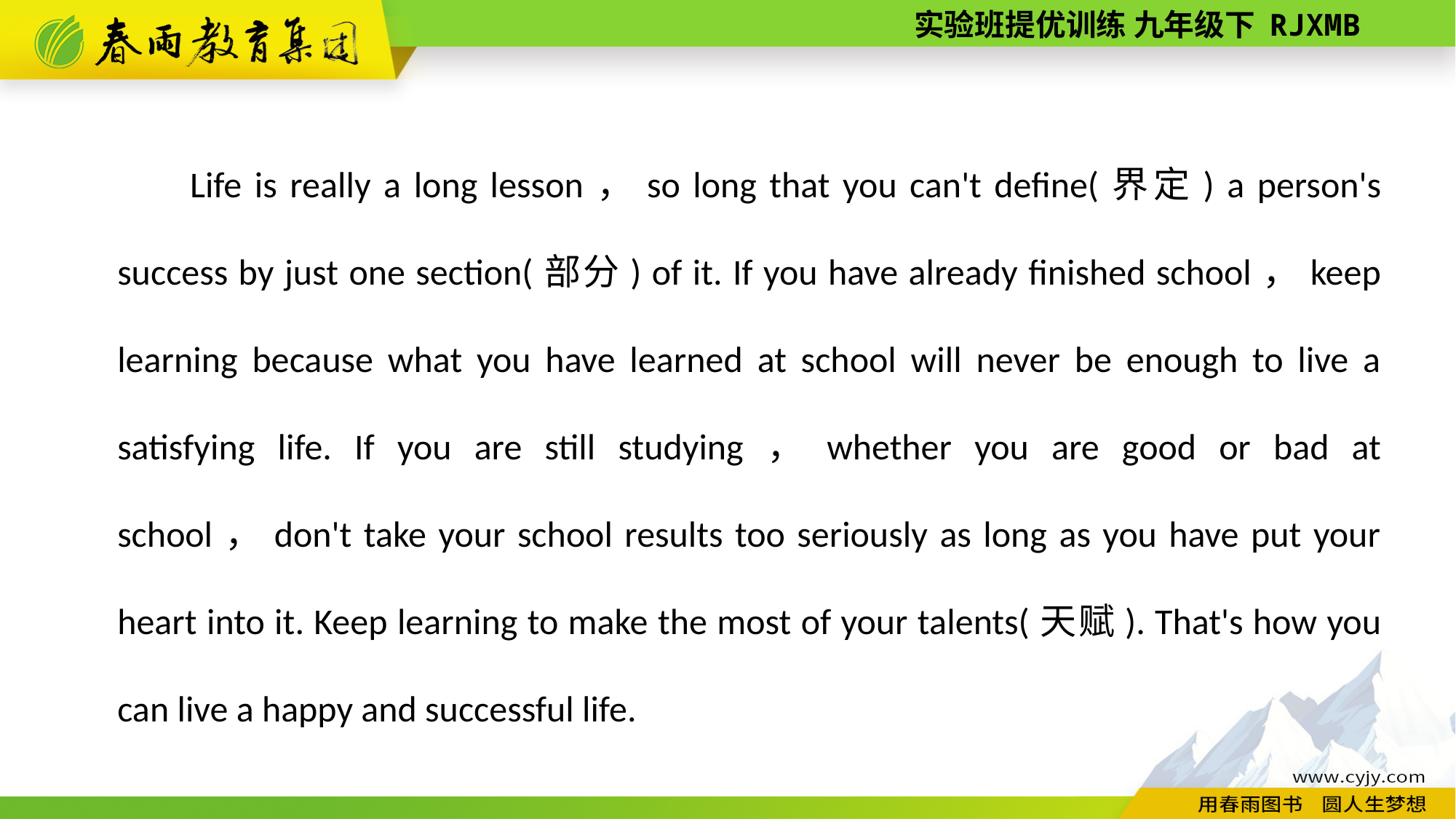

Life is really a long lesson，so long that you can't define(界定) a person's success by just one section(部分) of it. If you have already finished school，keep learning because what you have learned at school will never be enough to live a satisfying life. If you are still studying，whether you are good or bad at school，don't take your school results too seriously as long as you have put your heart into it. Keep learning to make the most of your talents(天赋). That's how you can live a happy and successful life.